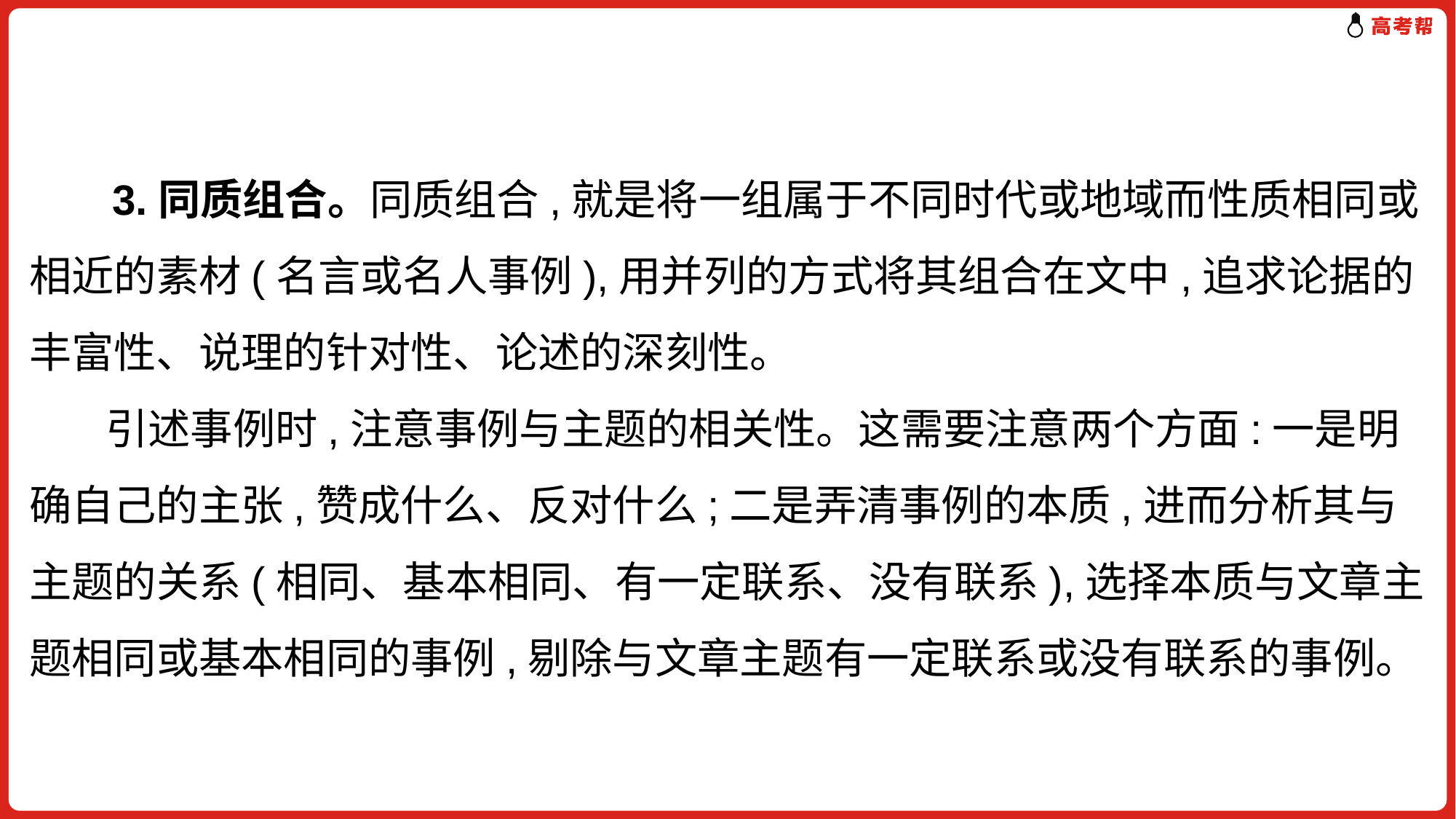

3.同质组合。同质组合,就是将一组属于不同时代或地域而性质相同或相近的素材(名言或名人事例),用并列的方式将其组合在文中,追求论据的丰富性、说理的针对性、论述的深刻性。
       引述事例时,注意事例与主题的相关性。这需要注意两个方面:一是明确自己的主张,赞成什么、反对什么;二是弄清事例的本质,进而分析其与主题的关系(相同、基本相同、有一定联系、没有联系),选择本质与文章主题相同或基本相同的事例,剔除与文章主题有一定联系或没有联系的事例。